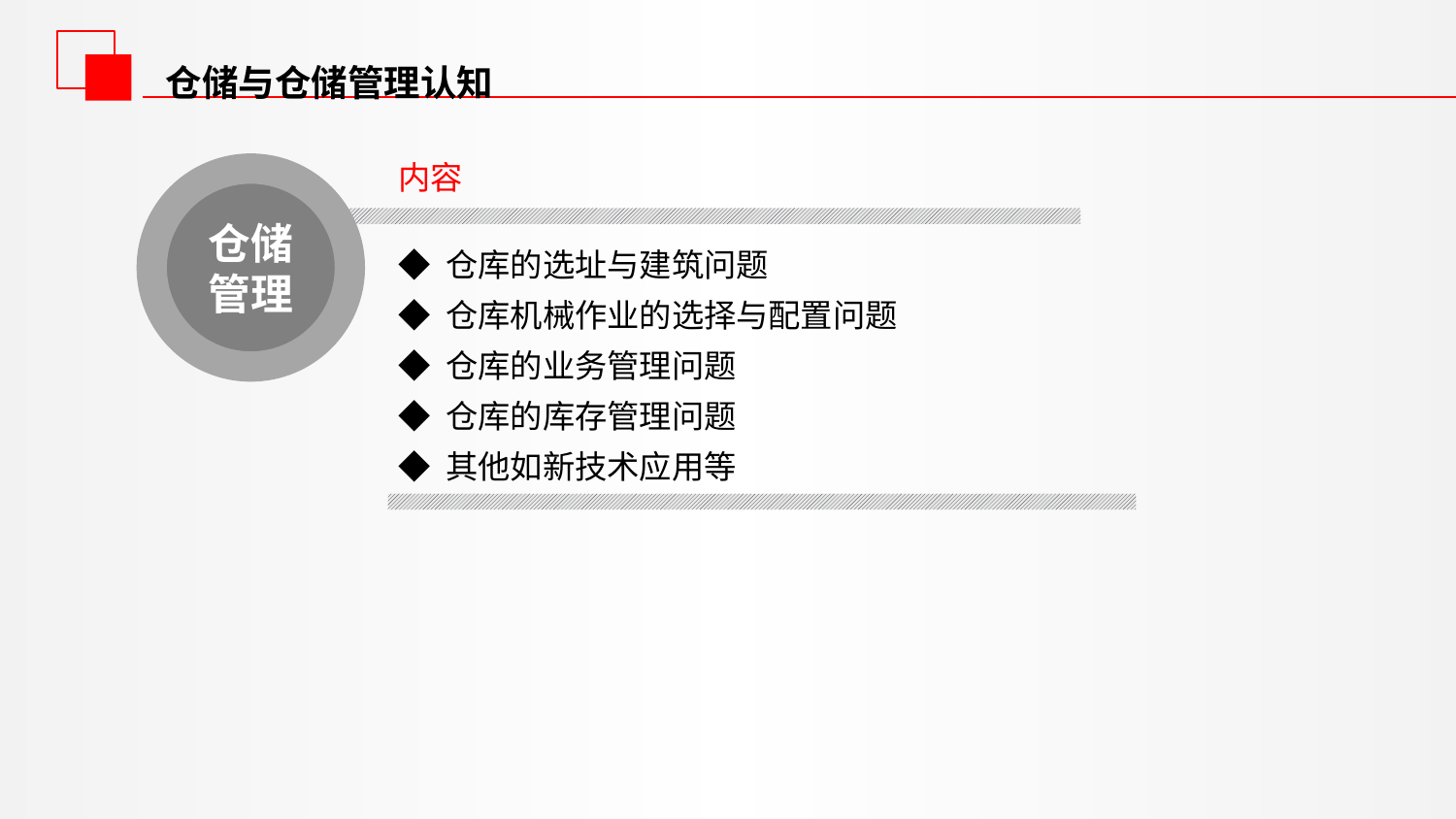

仓储与仓储管理认知
内容
仓储管理

◆ 仓库的选址与建筑问题
◆ 仓库机械作业的选择与配置问题
◆ 仓库的业务管理问题
◆ 仓库的库存管理问题
◆ 其他如新技术应用等